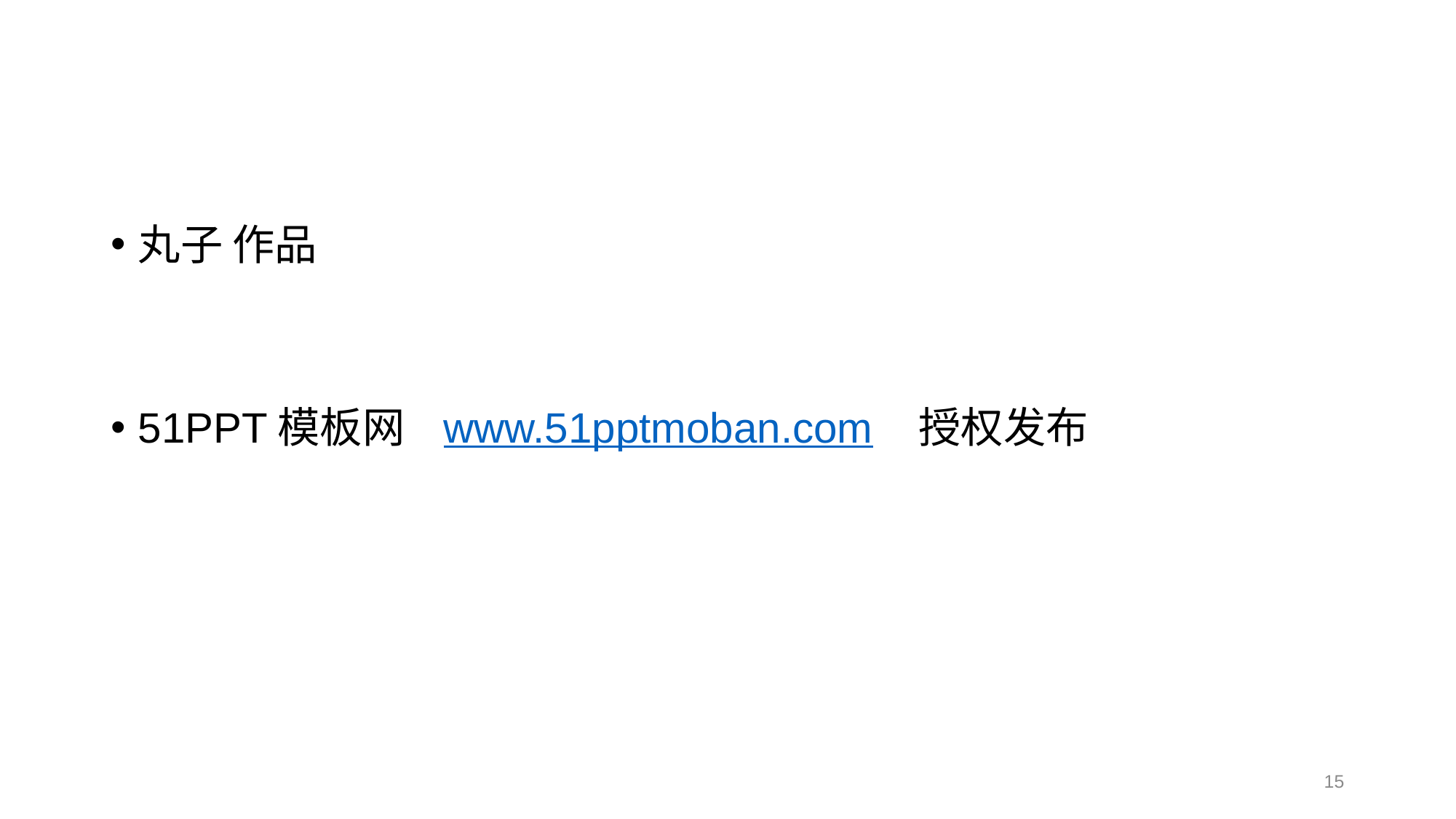

#
丸子 作品

51PPT模板网   www.51pptmoban.com   授权发布
15